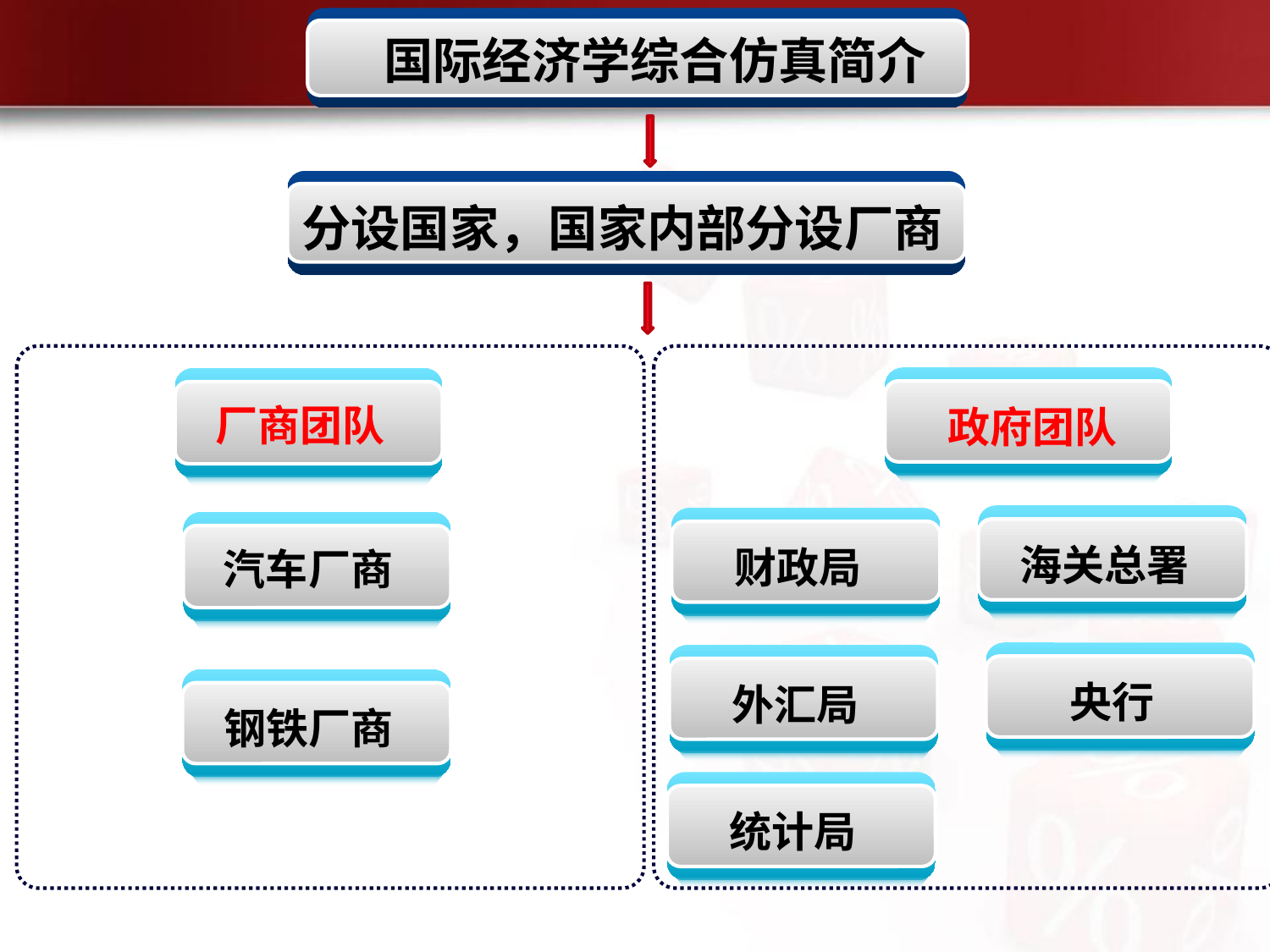

国际经济学综合仿真简介

分设国家，国家内部分设厂商

政府团队

厂商团队

海关总署

财政局

汽车厂商

央行

外汇局

钢铁厂商

统计局